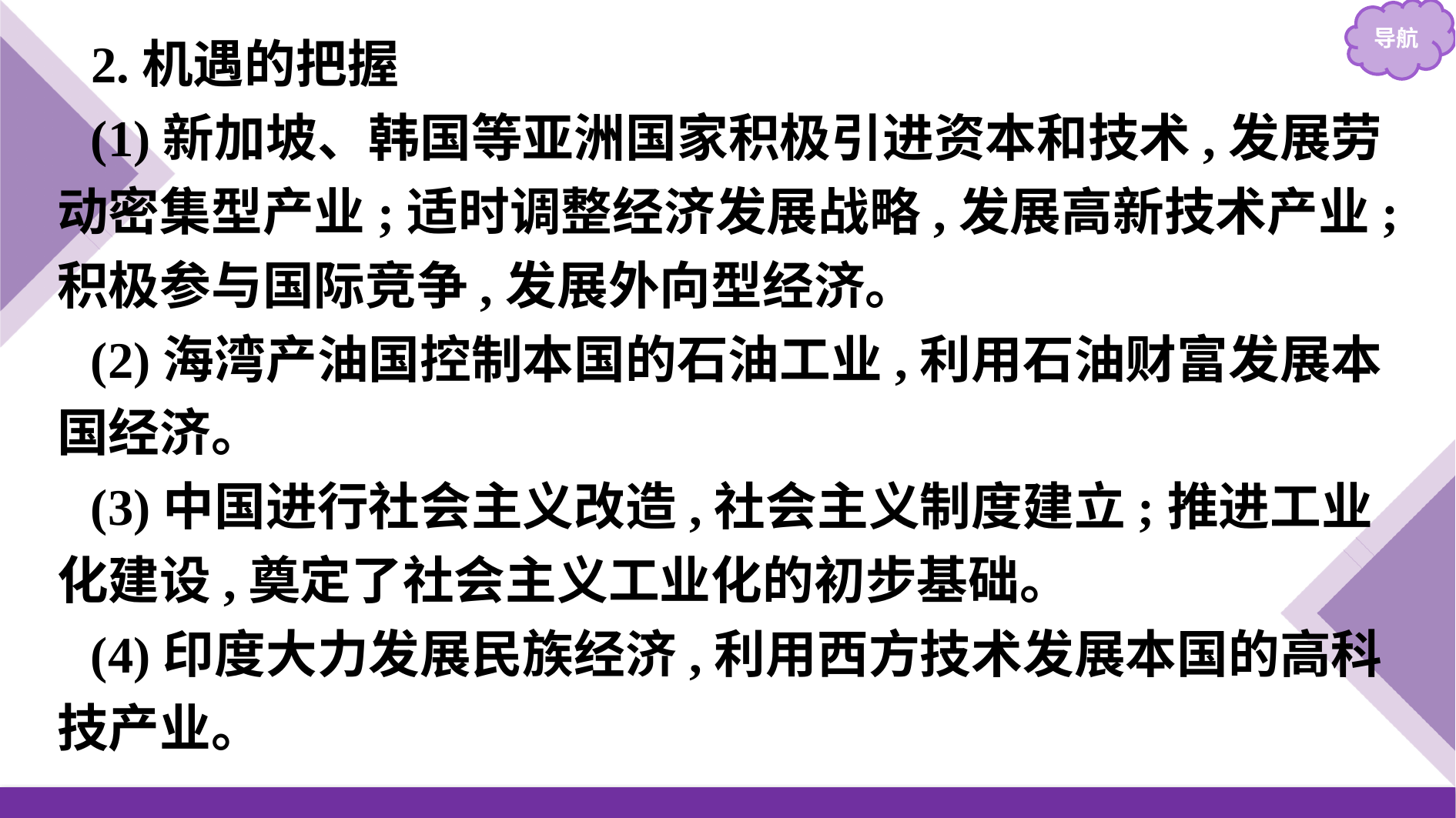

2.机遇的把握
(1)新加坡、韩国等亚洲国家积极引进资本和技术,发展劳动密集型产业;适时调整经济发展战略,发展高新技术产业;积极参与国际竞争,发展外向型经济。
(2)海湾产油国控制本国的石油工业,利用石油财富发展本国经济。
(3)中国进行社会主义改造,社会主义制度建立;推进工业化建设,奠定了社会主义工业化的初步基础。
(4)印度大力发展民族经济,利用西方技术发展本国的高科技产业。